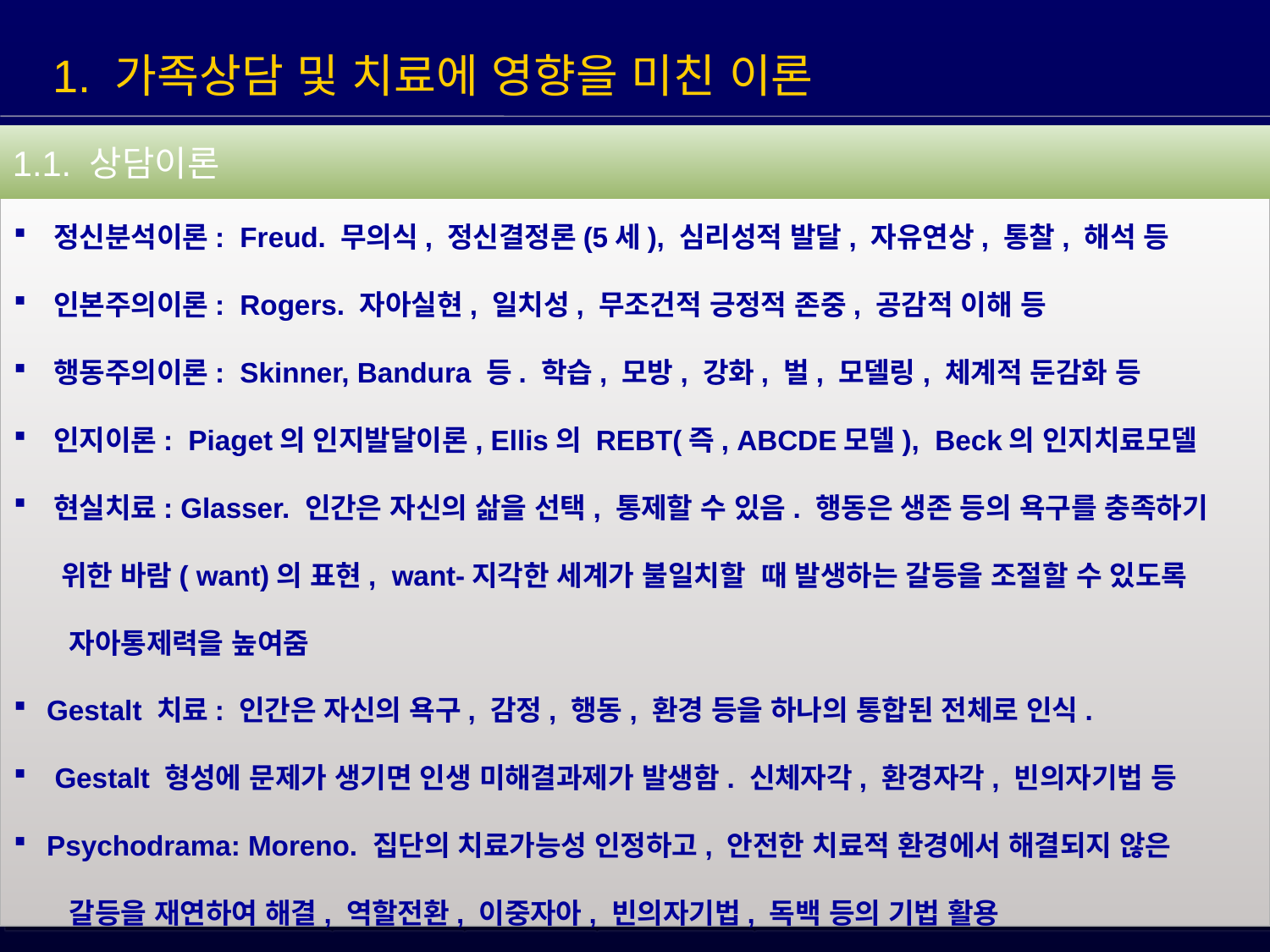

1. 가족상담 및 치료에 영향을 미친 이론

1.1. 상담이론

 정신분석이론:  Freud. 무의식, 정신결정론(5세), 심리성적 발달, 자유연상, 통찰, 해석 등
 인본주의이론:  Rogers. 자아실현, 일치성, 무조건적 긍정적 존중, 공감적 이해 등
 행동주의이론:  Skinner, Bandura 등. 학습, 모방, 강화, 벌, 모델링, 체계적 둔감화 등
 인지이론:  Piaget의 인지발달이론, Ellis의 REBT(즉, ABCDE모델),  Beck의 인지치료모델
 현실치료: Glasser. 인간은 자신의 삶을 선택, 통제할 수 있음. 행동은 생존 등의 욕구를 충족하기
  위한 바람( want)의 표현,  want-지각한 세계가 불일치할  때 발생하는 갈등을 조절할 수 있도록
   자아통제력을 높여줌
 Gestalt 치료: 인간은 자신의 욕구, 감정, 행동, 환경 등을 하나의 통합된 전체로 인식.
  Gestalt 형성에 문제가 생기면 인생 미해결과제가 발생함. 신체자각, 환경자각, 빈의자기법 등
 Psychodrama: Moreno. 집단의 치료가능성 인정하고, 안전한 치료적 환경에서 해결되지 않은
   갈등을 재연하여 해결, 역할전환, 이중자아, 빈의자기법, 독백 등의 기법 활용